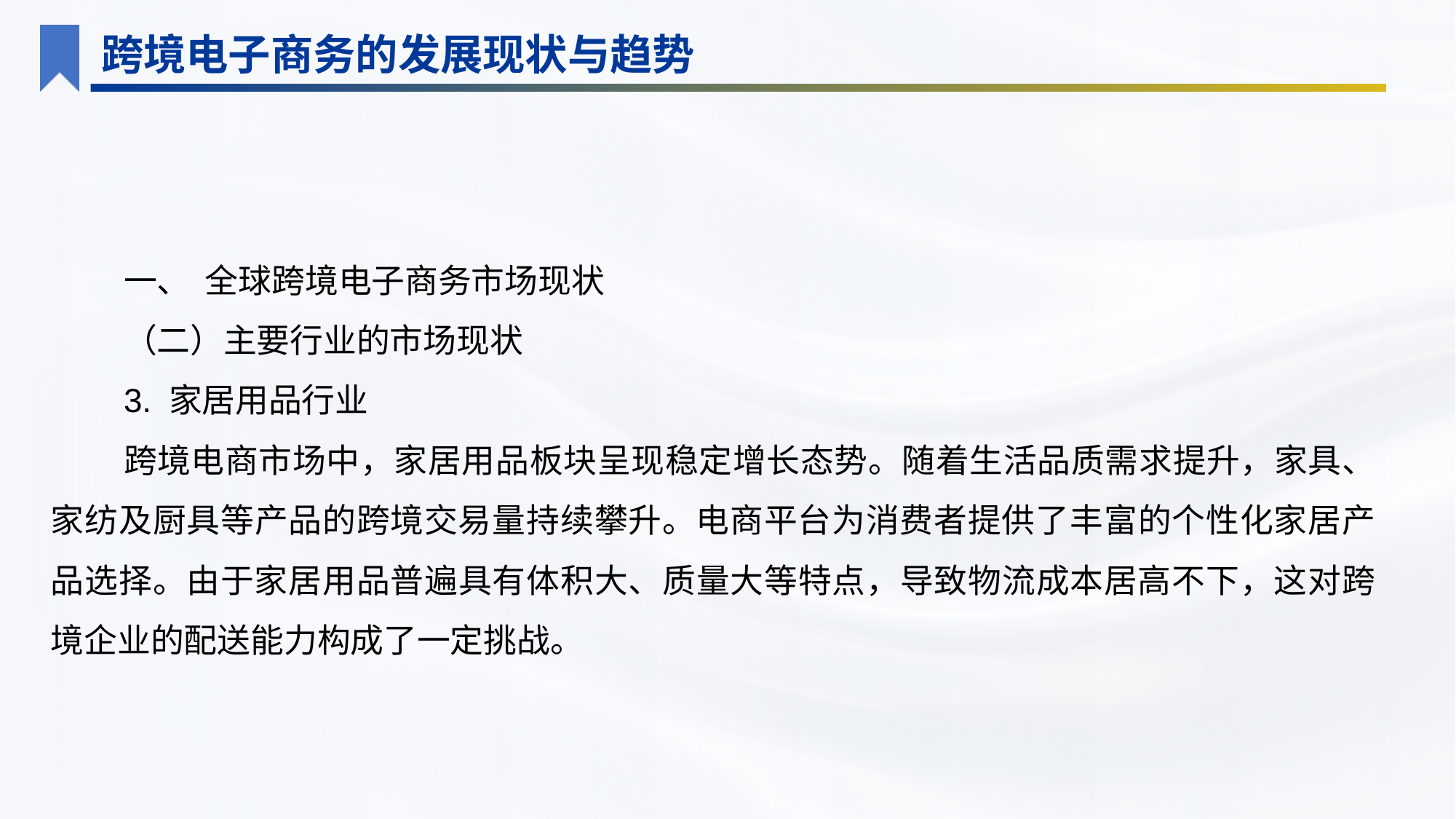

跨境电子商务的发展现状与趋势
一、  全球跨境电子商务市场现状
（二）主要行业的市场现状
3. 家居用品行业
跨境电商市场中，家居用品板块呈现稳定增长态势。随着生活品质需求提升，家具、家纺及厨具等产品的跨境交易量持续攀升。电商平台为消费者提供了丰富的个性化家居产品选择。由于家居用品普遍具有体积大、质量大等特点，导致物流成本居高不下，这对跨境企业的配送能力构成了一定挑战。